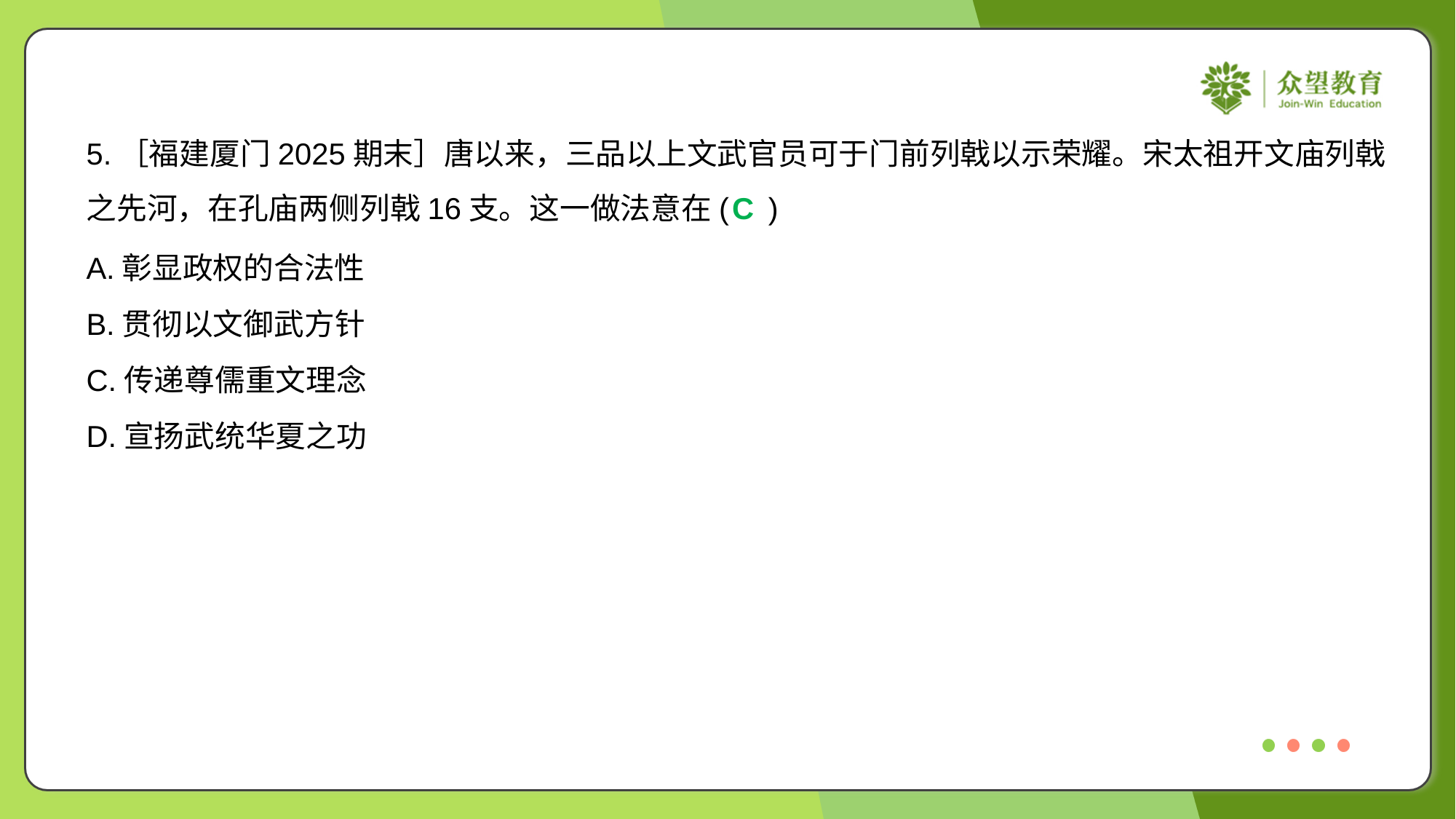

5.［福建厦门2025期末］唐以来，三品以上文武官员可于门前列戟以示荣耀。宋太祖开文庙列戟
之先河，在孔庙两侧列戟16支。这一做法意在(     )
C
A.彰显政权的合法性
B.贯彻以文御武方针
C.传递尊儒重文理念
D.宣扬武统华夏之功